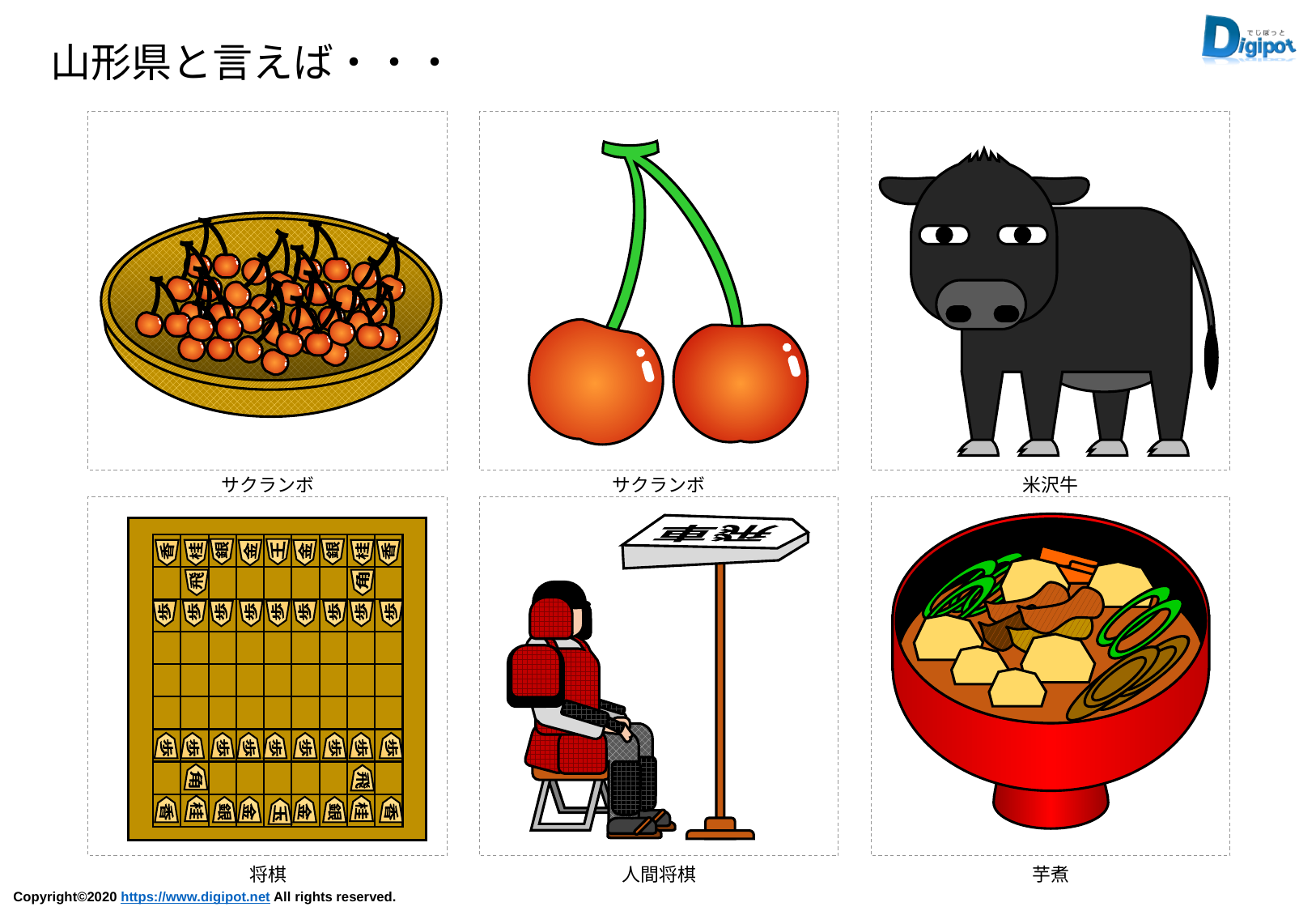

山形県と言えば・・・

サクランボ
サクランボ
米沢牛

飛車

銀

王

銀

金

金

桂

桂

香

香

飛

角

歩

歩

歩

歩

歩

歩

歩

歩

歩

歩

歩

歩

歩

歩

歩

歩

歩

歩

角

飛

桂

桂

金

金

香

銀

銀

香

玉
将棋
人間将棋
芋煮